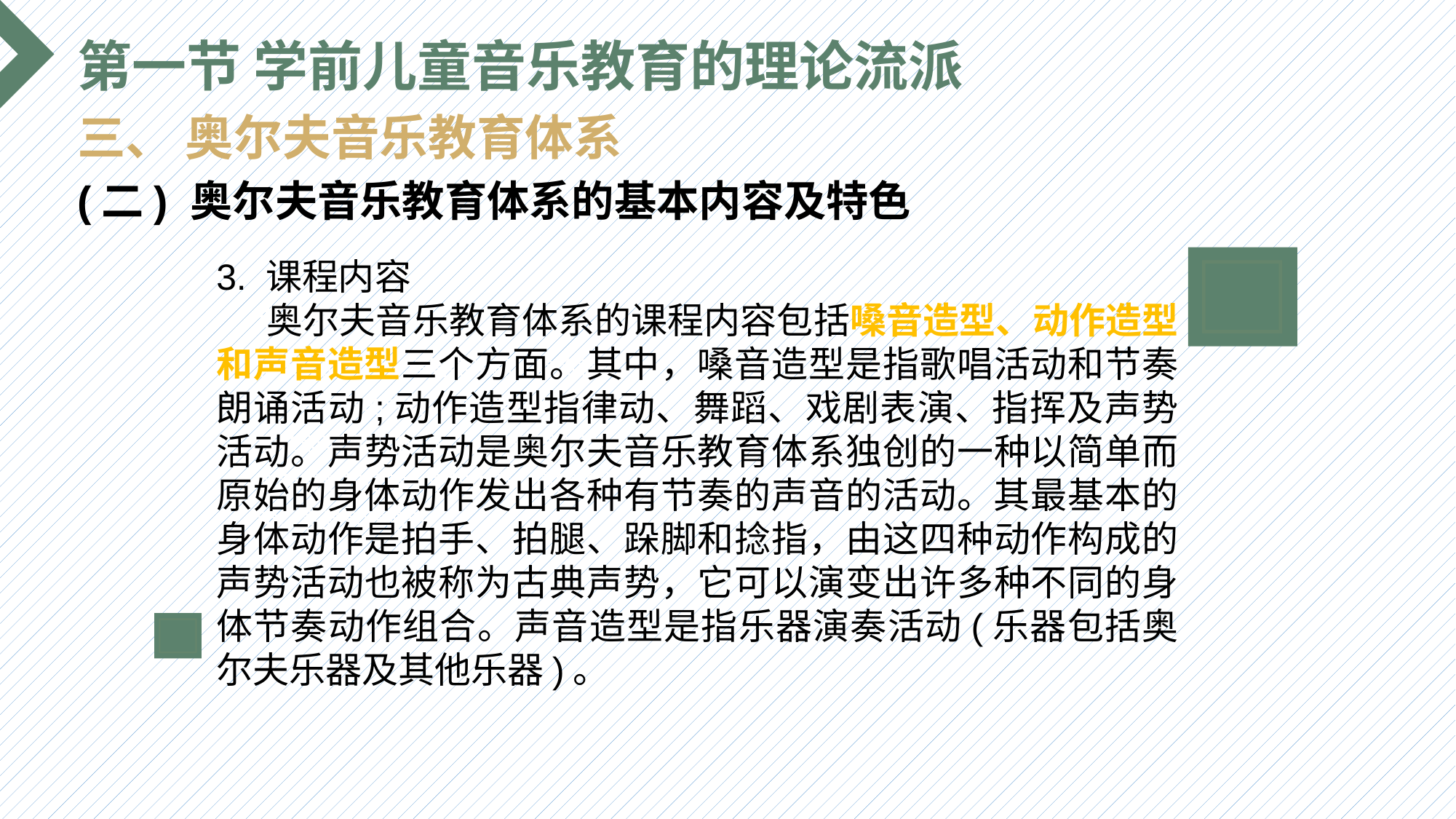

第一节 学前儿童音乐教育的理论流派
三、 奥尔夫音乐教育体系
(二) 奥尔夫音乐教育体系的基本内容及特色

3. 课程内容
     奥尔夫音乐教育体系的课程内容包括嗓音造型、动作造型和声音造型三个方面。其中，嗓音造型是指歌唱活动和节奏朗诵活动;动作造型指律动、舞蹈、戏剧表演、指挥及声势活动。声势活动是奥尔夫音乐教育体系独创的一种以简单而原始的身体动作发出各种有节奏的声音的活动。其最基本的身体动作是拍手、拍腿、跺脚和捻指，由这四种动作构成的声势活动也被称为古典声势，它可以演变出许多种不同的身体节奏动作组合。声音造型是指乐器演奏活动(乐器包括奥尔夫乐器及其他乐器)。

选题背景
输入您的内容，请简要说明，言简意赅即可输入您的内容，请简要说明，言简意赅即可输入您的内容，请简要说明，言简意赅即可输入您的内容，请简要说明，言简意赅即可